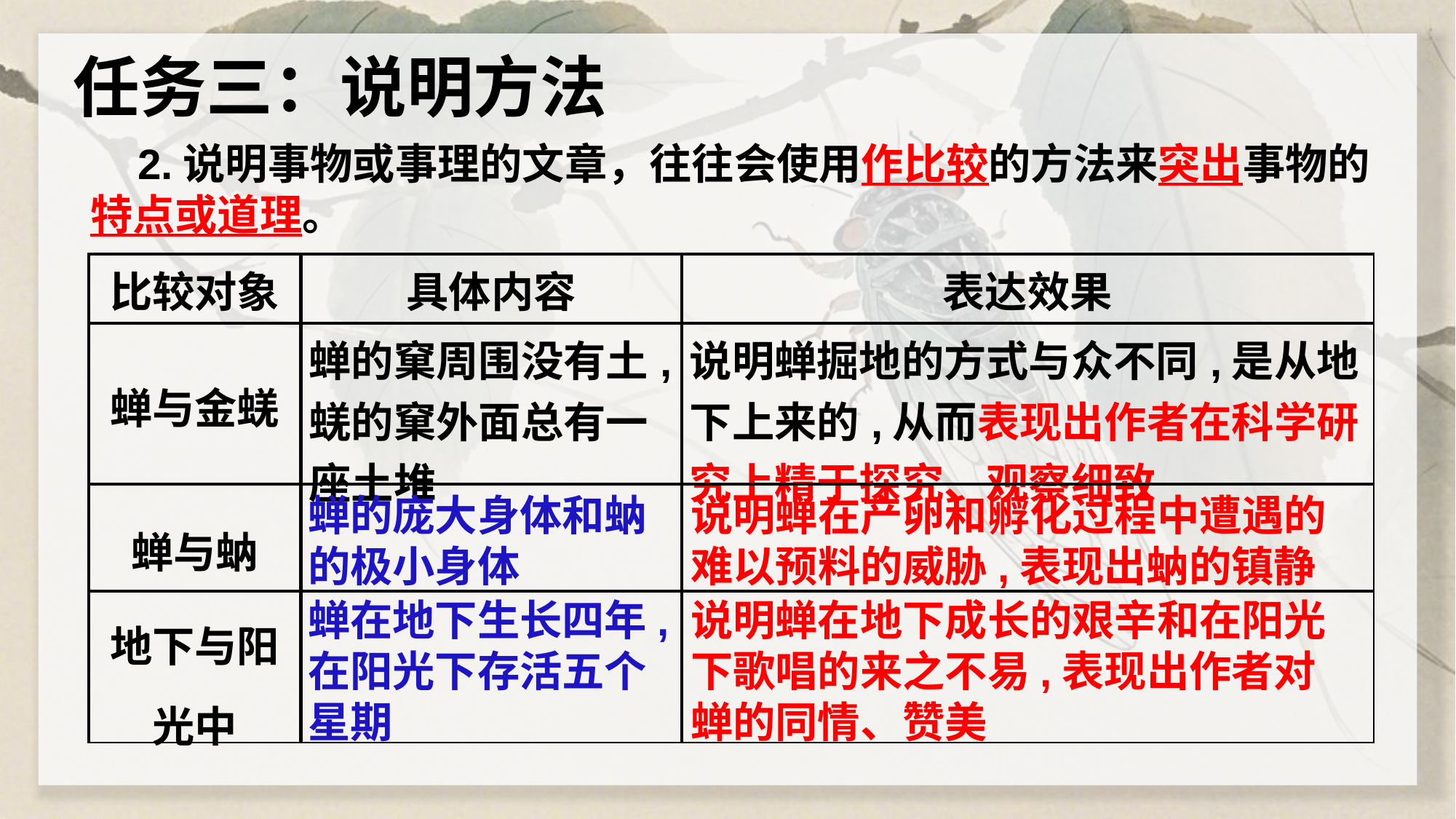

任务三：说明方法
    2.说明事物或事理的文章，往往会使用作比较的方法来突出事物的特点或道理。
| 比较对象 | 具体内容 | 表达效果 |
| --- | --- | --- |
| 蝉与金蜣 | 蝉的窠周围没有土,蜣的窠外面总有一座土堆 | 说明蝉掘地的方式与众不同,是从地下上来的,从而表现出作者在科学研究上精于探究、观察细致 |
| 蝉与蚋 |  |  |
| 地下与阳光中 |  |  |
蝉的庞大身体和蚋的极小身体
说明蝉在产卵和孵化过程中遭遇的难以预料的威胁,表现出蚋的镇静
蝉在地下生长四年,在阳光下存活五个星期
说明蝉在地下成长的艰辛和在阳光下歌唱的来之不易,表现出作者对蝉的同情、赞美